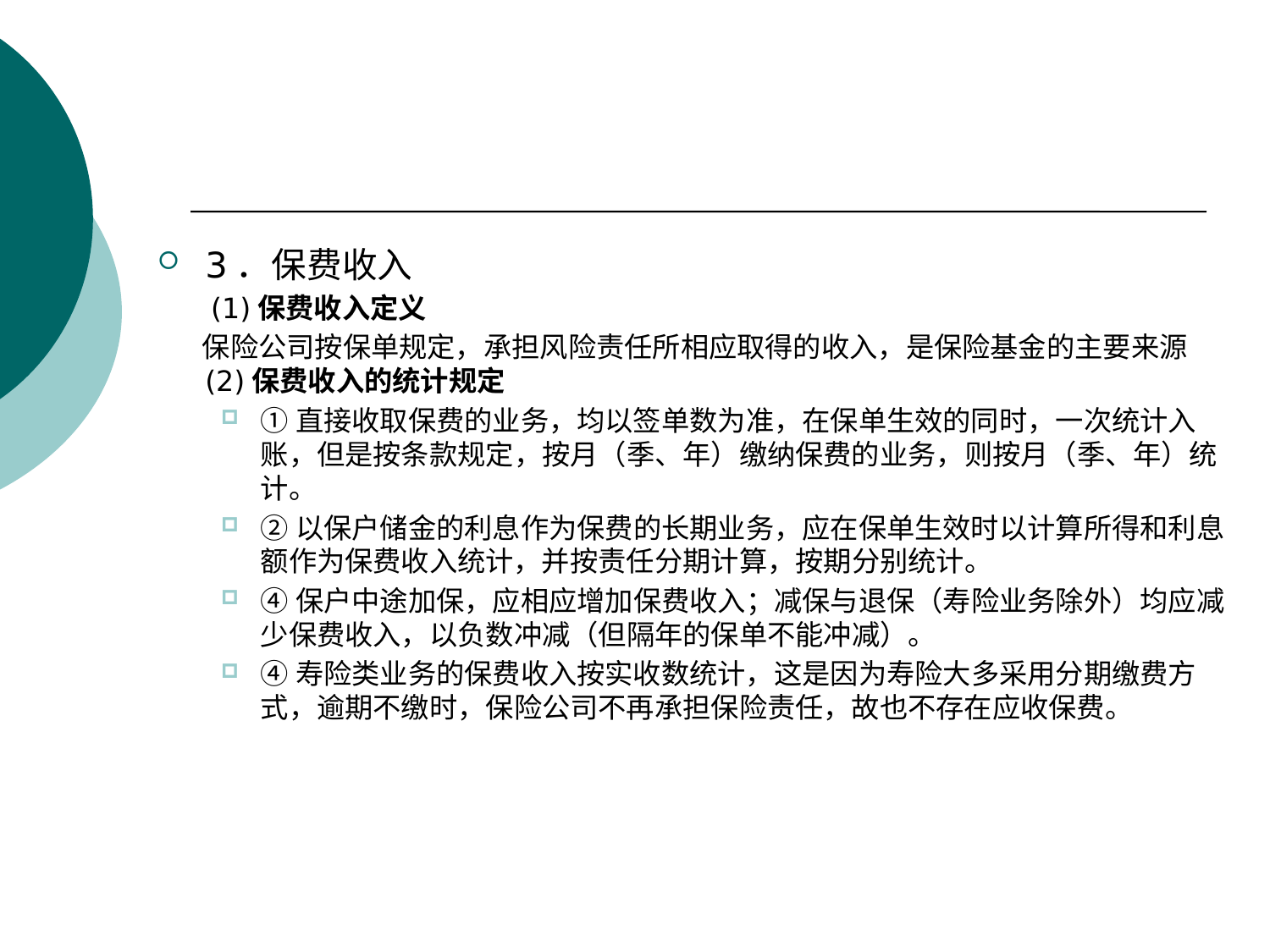

#
3．保费收入
      (1)保费收入定义
      保险公司按保单规定，承担风险责任所相应取得的收入，是保险基金的主要来源   (2)保费收入的统计规定
①直接收取保费的业务，均以签单数为准，在保单生效的同时，一次统计入账，但是按条款规定，按月（季、年）缴纳保费的业务，则按月（季、年）统计。
②以保户储金的利息作为保费的长期业务，应在保单生效时以计算所得和利息额作为保费收入统计，并按责任分期计算，按期分别统计。
④保户中途加保，应相应增加保费收入；减保与退保（寿险业务除外）均应减少保费收入，以负数冲减（但隔年的保单不能冲减）。
④寿险类业务的保费收入按实收数统计，这是因为寿险大多采用分期缴费方式，逾期不缴时，保险公司不再承担保险责任，故也不存在应收保费。